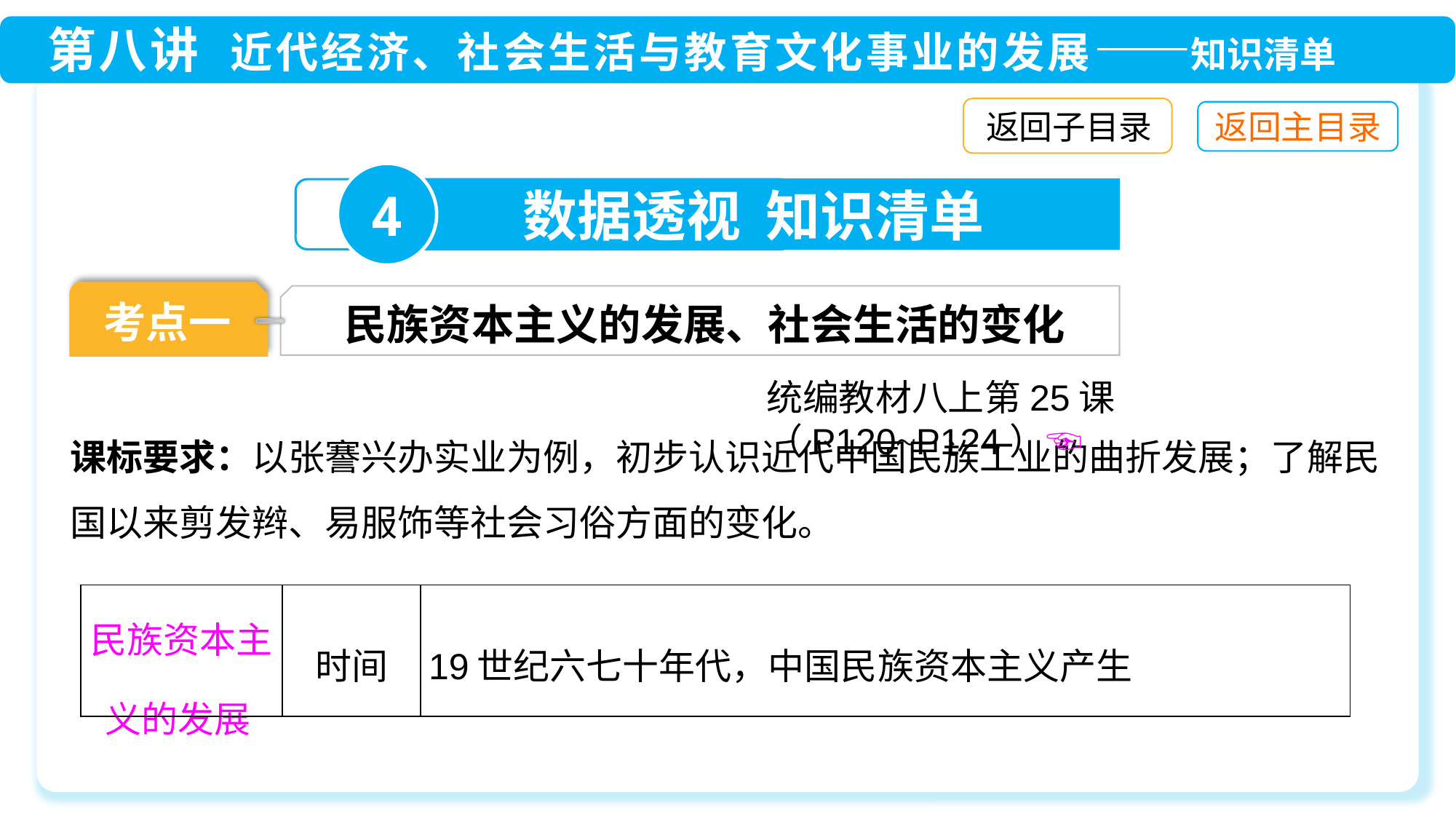

返回子目录
4

数据透视  知识清单
考点一
民族资本主义的发展、社会生活的变化

统编教材八上第25课（P120~P124）☜
课标要求：以张謇兴办实业为例，初步认识近代中国民族工业的曲折发展；了解民国以来剪发辫、易服饰等社会习俗方面的变化。
| 民族资本主义的发展 | 时间 | 19世纪六七十年代，中国民族资本主义产生 |
| --- | --- | --- |